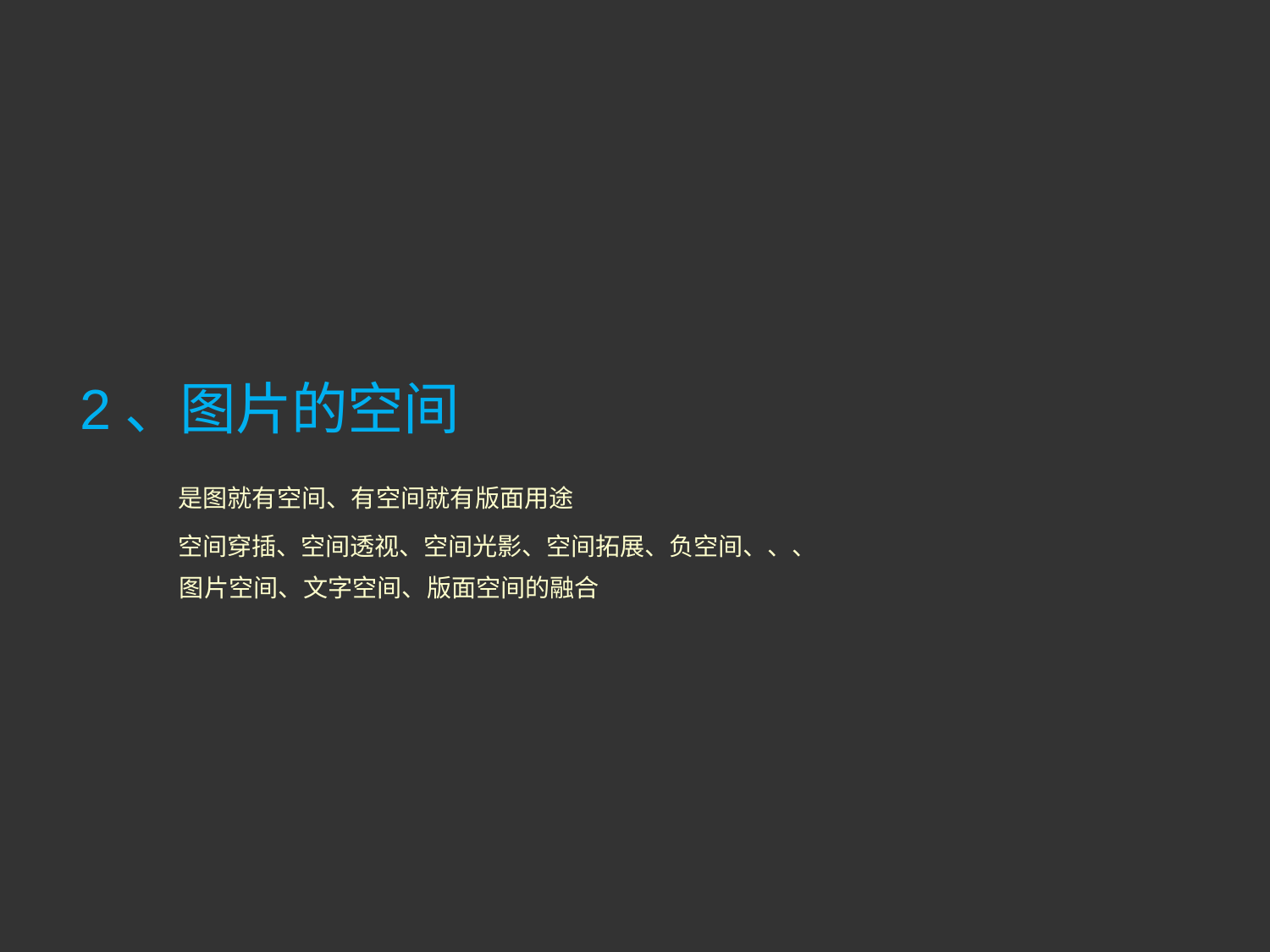

2、图片的空间

是图就有空间、有空间就有版面用途
空间穿插、空间透视、空间光影、空间拓展、负空间、、、 图片空间、文字空间、版面空间的融合